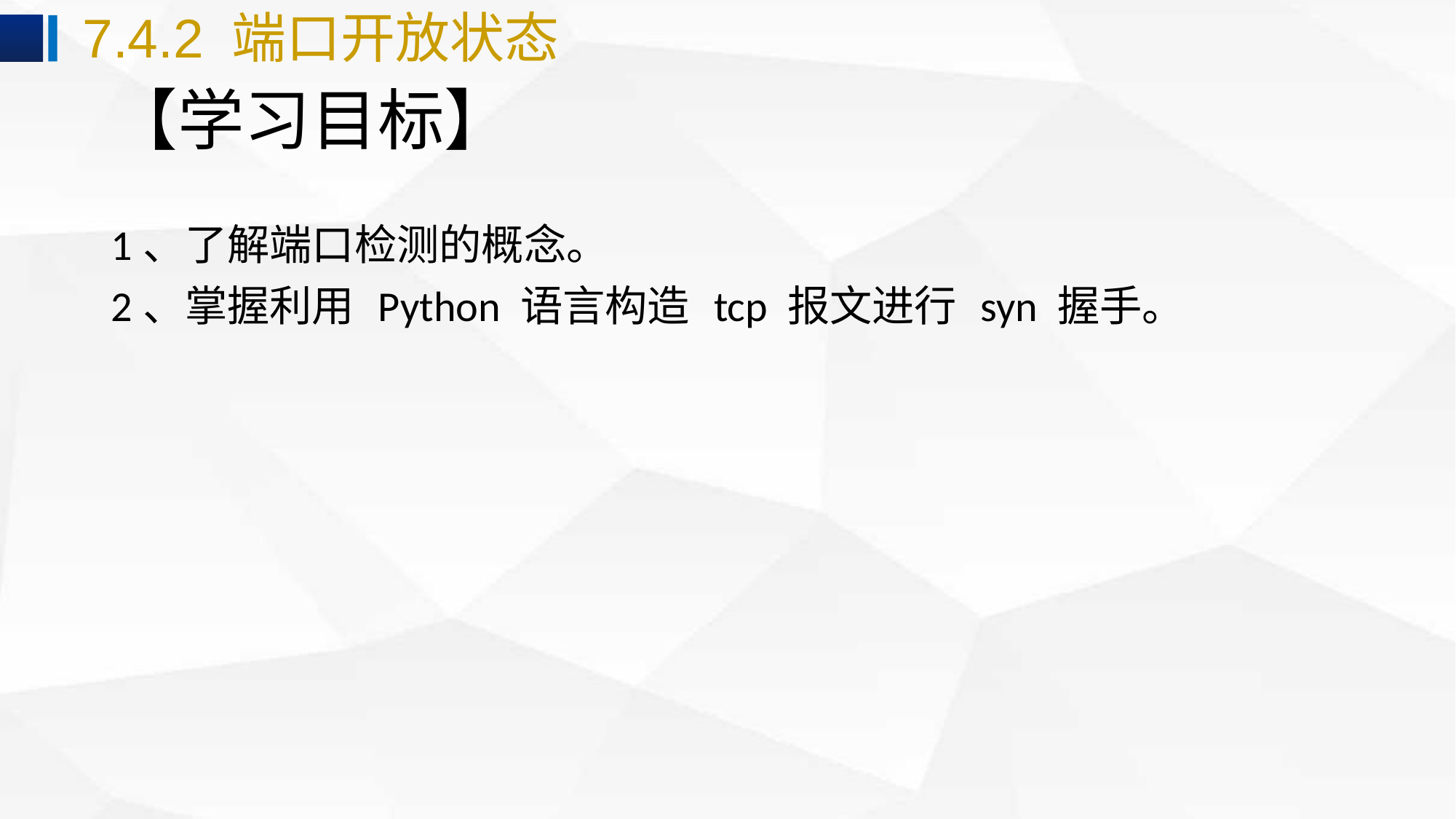

7.4.2 端口开放状态

# 【学习目标】
1、了解端口检测的概念。
2、掌握利用 Python 语言构造 tcp 报文进行 syn 握手。